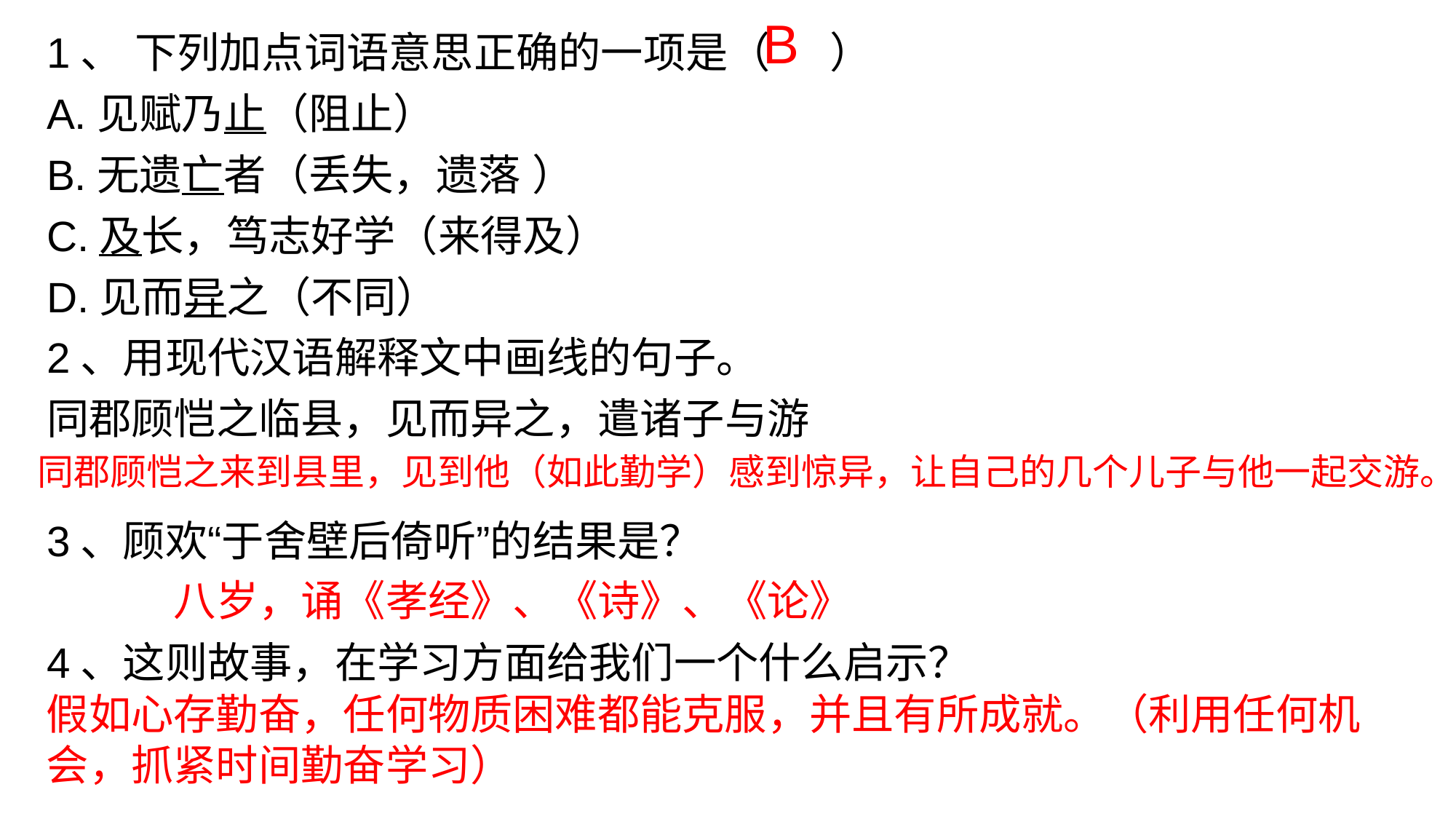

B
1、 下列加点词语意思正确的一项是（     ）
A.见赋乃止（阻止）
B.无遗亡者（丢失，遗落 ）
C.及长，笃志好学（来得及）
D.见而异之（不同）
2、用现代汉语解释文中画线的句子。
同郡顾恺之临县，见而异之，遣诸子与游

3、顾欢“于舍壁后倚听”的结果是？

4、这则故事，在学习方面给我们一个什么启示？

同郡顾恺之来到县里，见到他（如此勤学）感到惊异，让自己的几个儿子与他一起交游。
八岁，诵《孝经》、《诗》、《论》

假如心存勤奋，任何物质困难都能克服，并且有所成就。（利用任何机会，抓紧时间勤奋学习）